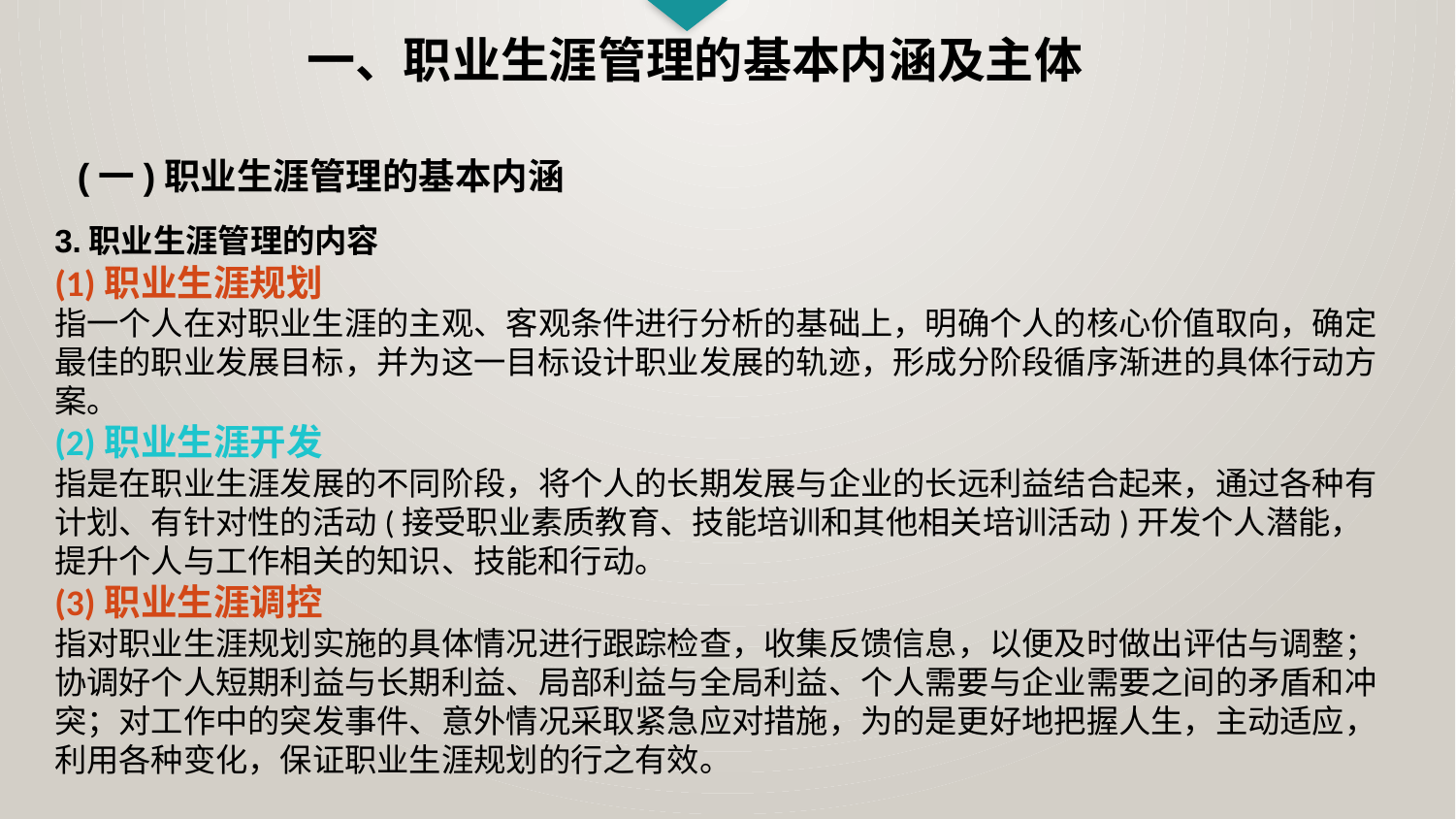

一、职业生涯管理的基本内涵及主体
(一)职业生涯管理的基本内涵
3.职业生涯管理的内容
(1)职业生涯规划
指一个人在对职业生涯的主观、客观条件进行分析的基础上，明确个人的核心价值取向，确定最佳的职业发展目标，并为这一目标设计职业发展的轨迹，形成分阶段循序渐进的具体行动方案。
(2)职业生涯开发
指是在职业生涯发展的不同阶段，将个人的长期发展与企业的长远利益结合起来，通过各种有计划、有针对性的活动(接受职业素质教育、技能培训和其他相关培训活动)开发个人潜能，提升个人与工作相关的知识、技能和行动。
(3)职业生涯调控
指对职业生涯规划实施的具体情况进行跟踪检查，收集反馈信息，以便及时做出评估与调整；协调好个人短期利益与长期利益、局部利益与全局利益、个人需要与企业需要之间的矛盾和冲突；对工作中的突发事件、意外情况采取紧急应对措施，为的是更好地把握人生，主动适应，利用各种变化，保证职业生涯规划的行之有效。
11